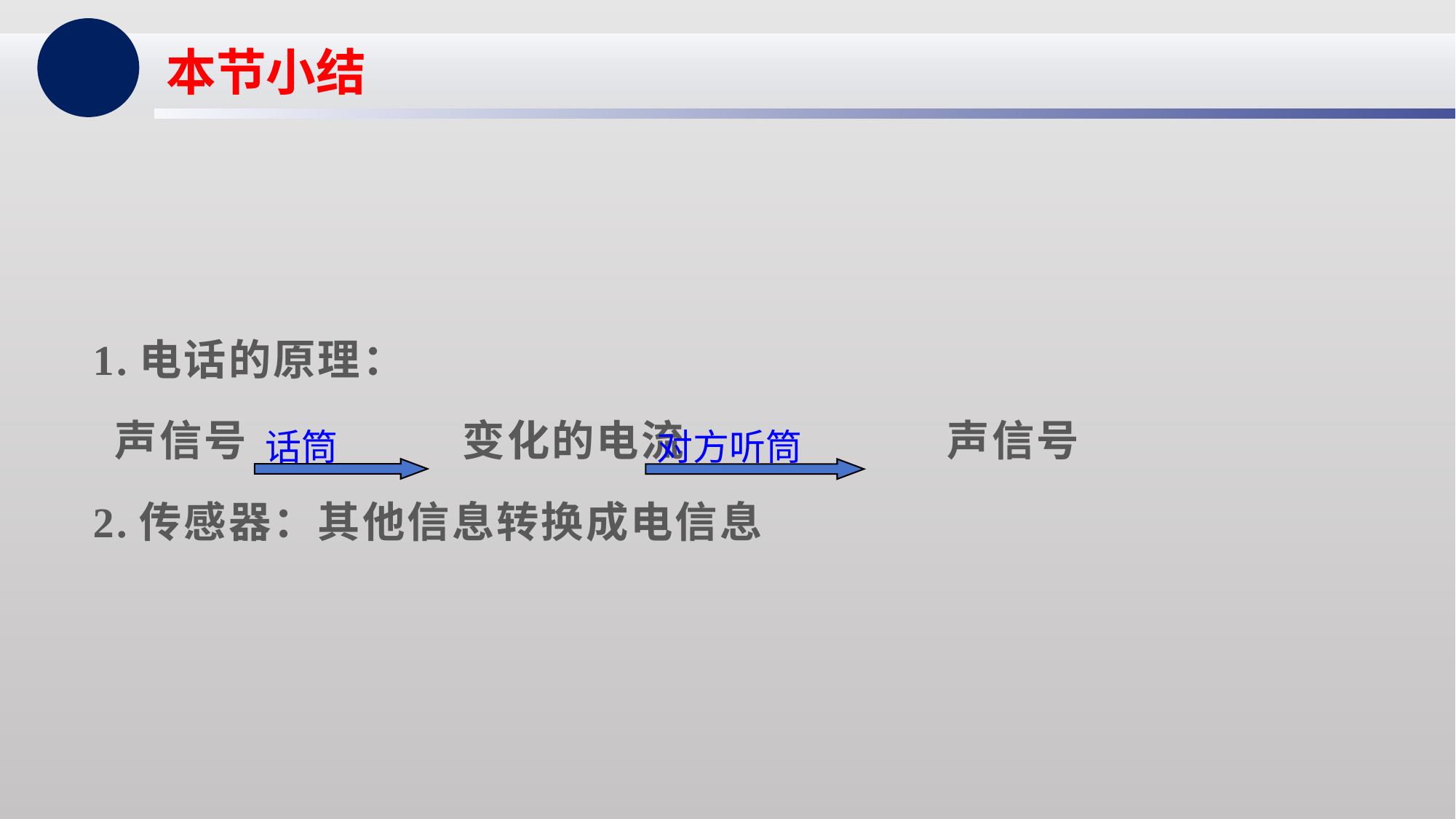

本节小结

1.电话的原理：
 声信号                  变化的电流                      声信号
2.传感器：其他信息转换成电信息
话筒

对方听筒